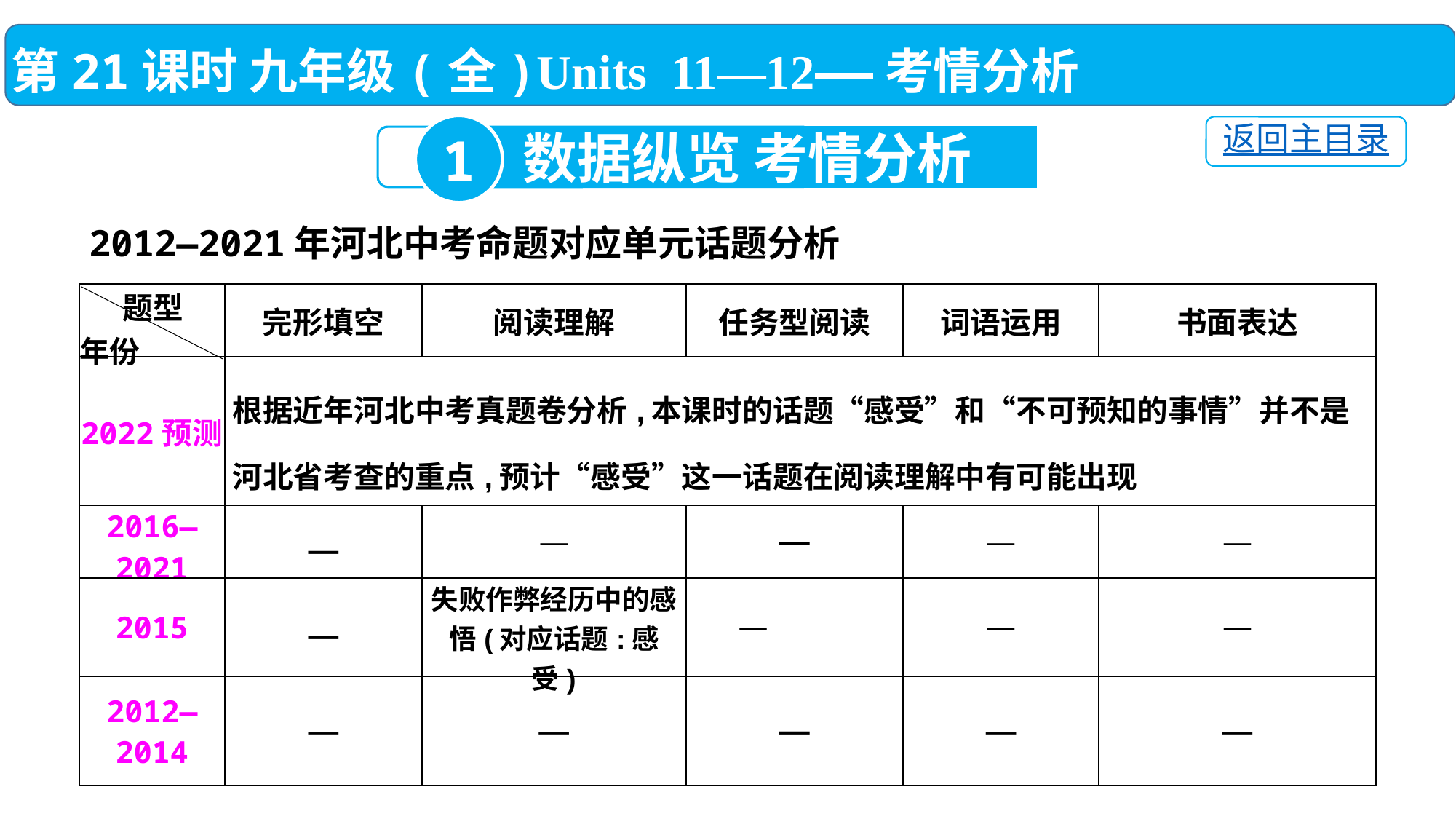

第21课时 九年级(全)Units  11—12——考情分析
1
返回主目录
数据纵览 考情分析

2012—2021年河北中考命题对应单元话题分析
| 题型 年份 | 完形填空 | 阅读理解 | 任务型阅读 | 词语运用 | 书面表达 |
| --- | --- | --- | --- | --- | --- |
| 2022预测 | 根据近年河北中考真题卷分析,本课时的话题“感受”和“不可预知的事情”并不是河北省考查的重点,预计“感受”这一话题在阅读理解中有可能出现 |  |  |  |  |
| 2016—2021 | — | — | — | — | — |
| 2015 | — | 失败作弊经历中的感 悟(对应话题:感受) | — | — | — |
| 2012—2014 | — | — | — | — | — |